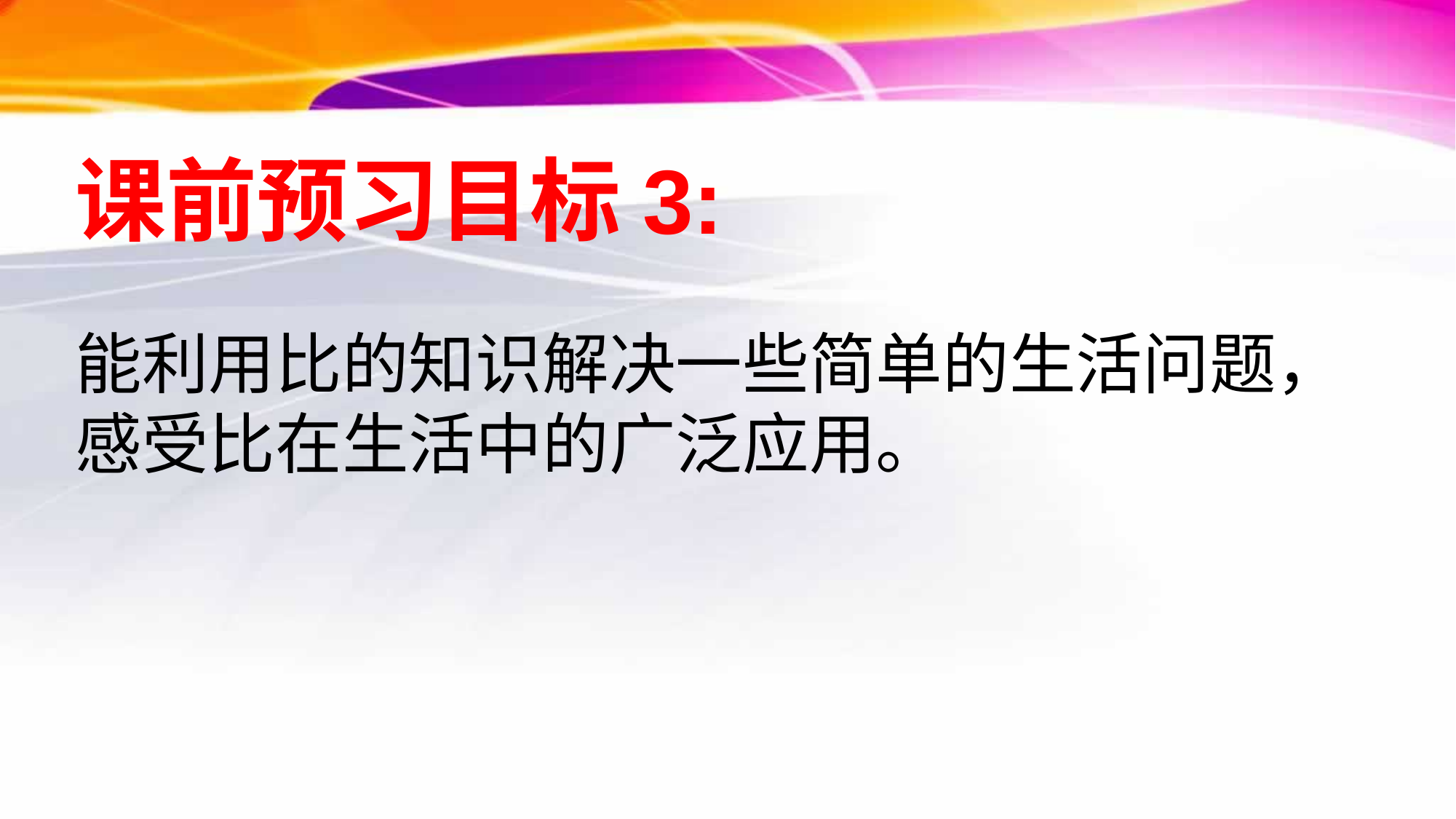

# 课前预习目标3:
能利用比的知识解决一些简单的生活问题，感受比在生活中的广泛应用。